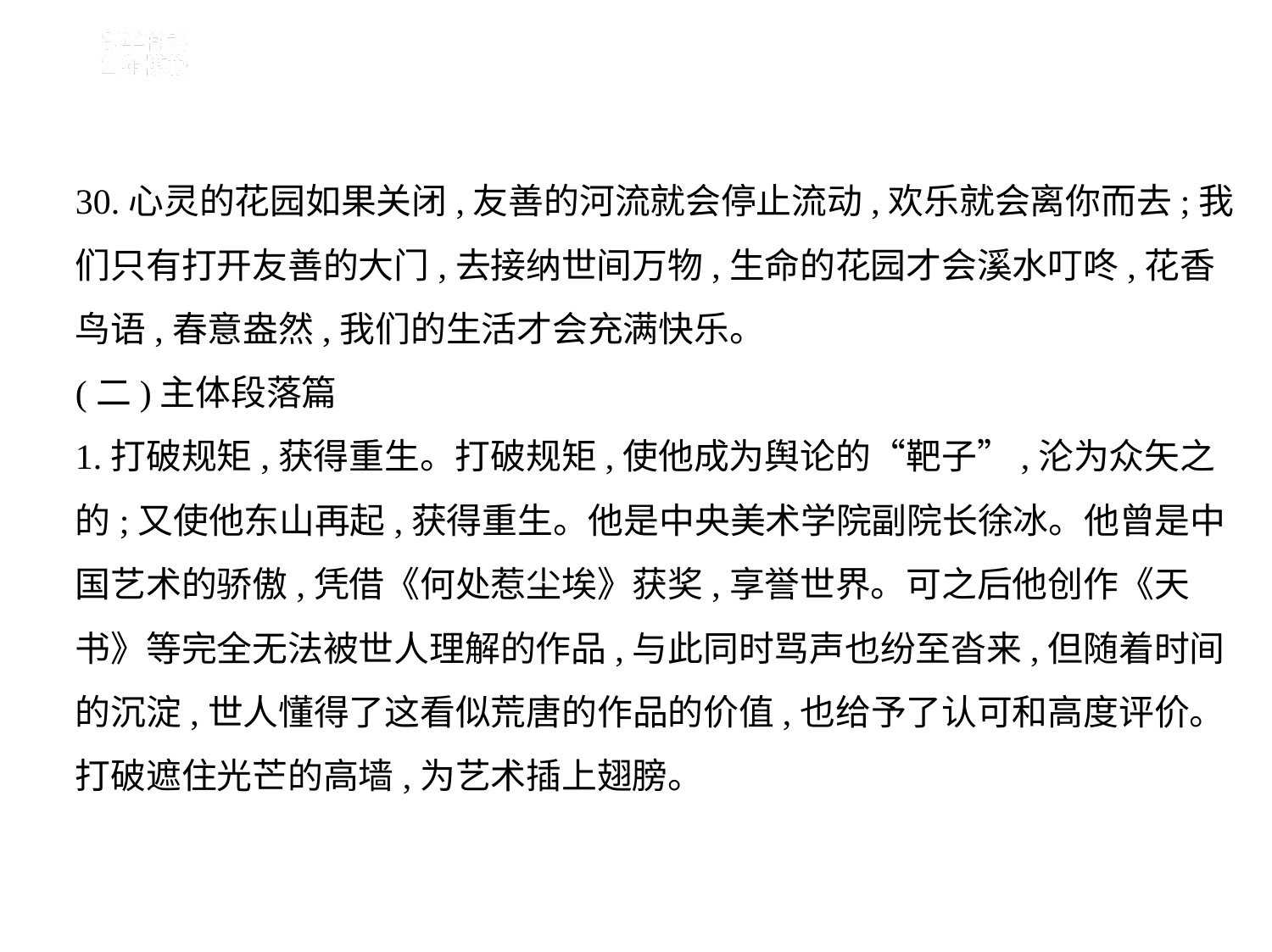

30.心灵的花园如果关闭,友善的河流就会停止流动,欢乐就会离你而去;我
们只有打开友善的大门,去接纳世间万物,生命的花园才会溪水叮咚,花香
鸟语,春意盎然,我们的生活才会充满快乐。
(二)主体段落篇
1.打破规矩,获得重生。打破规矩,使他成为舆论的“靶子”,沦为众矢之
的;又使他东山再起,获得重生。他是中央美术学院副院长徐冰。他曾是中
国艺术的骄傲,凭借《何处惹尘埃》获奖,享誉世界。可之后他创作《天
书》等完全无法被世人理解的作品,与此同时骂声也纷至沓来,但随着时间
的沉淀,世人懂得了这看似荒唐的作品的价值,也给予了认可和高度评价。
打破遮住光芒的高墙,为艺术插上翅膀。